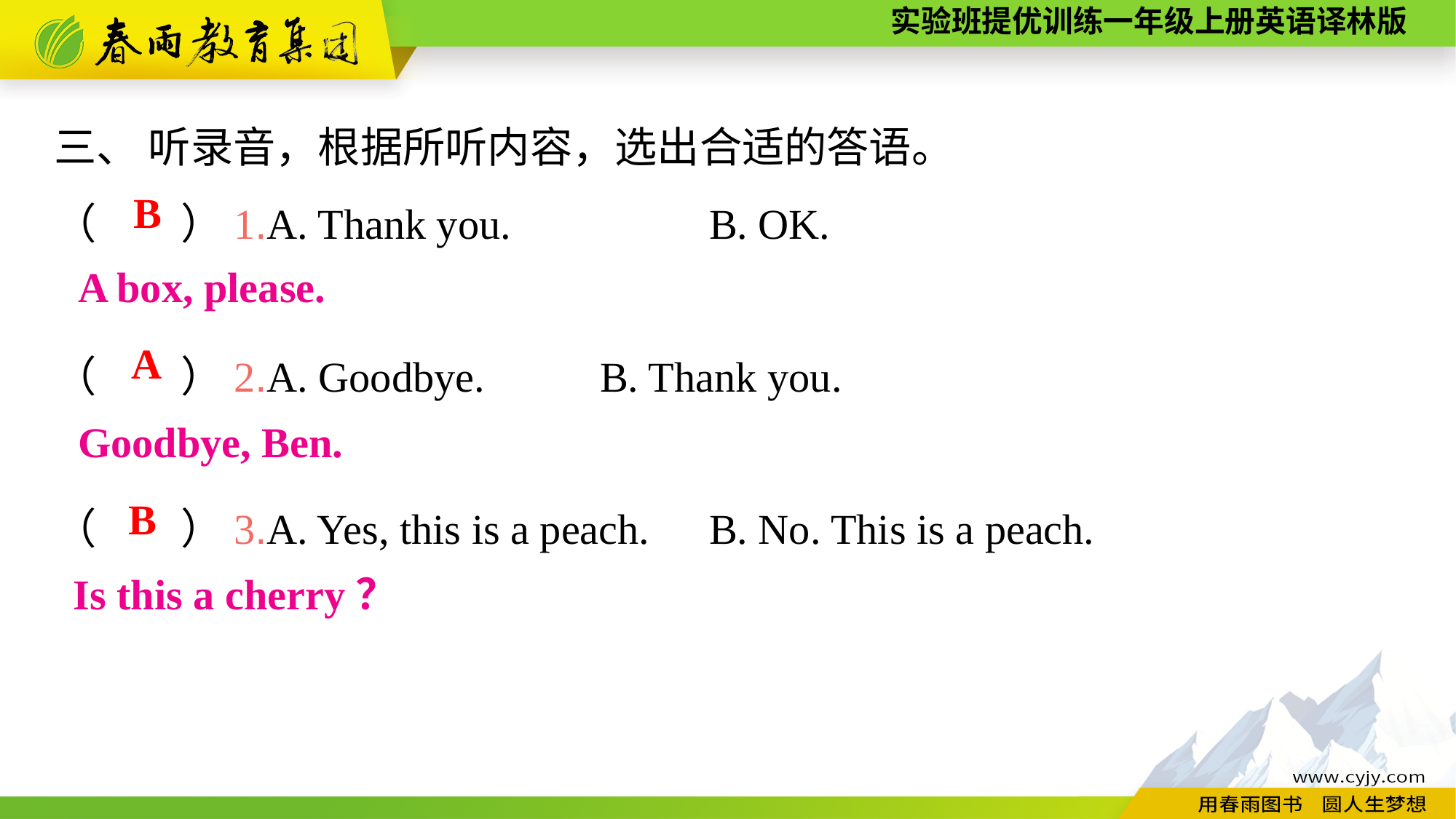

三、 听录音，根据所听内容，选出合适的答语。
（　　）1.A. Thank you.		B. OK.

（　　）2.A. Goodbye.		B. Thank you.

（　　）3.A. Yes, this is a peach.	B. No. This is a peach.
B
A box, please.
A
Goodbye, Ben.
B
Is this a cherry？